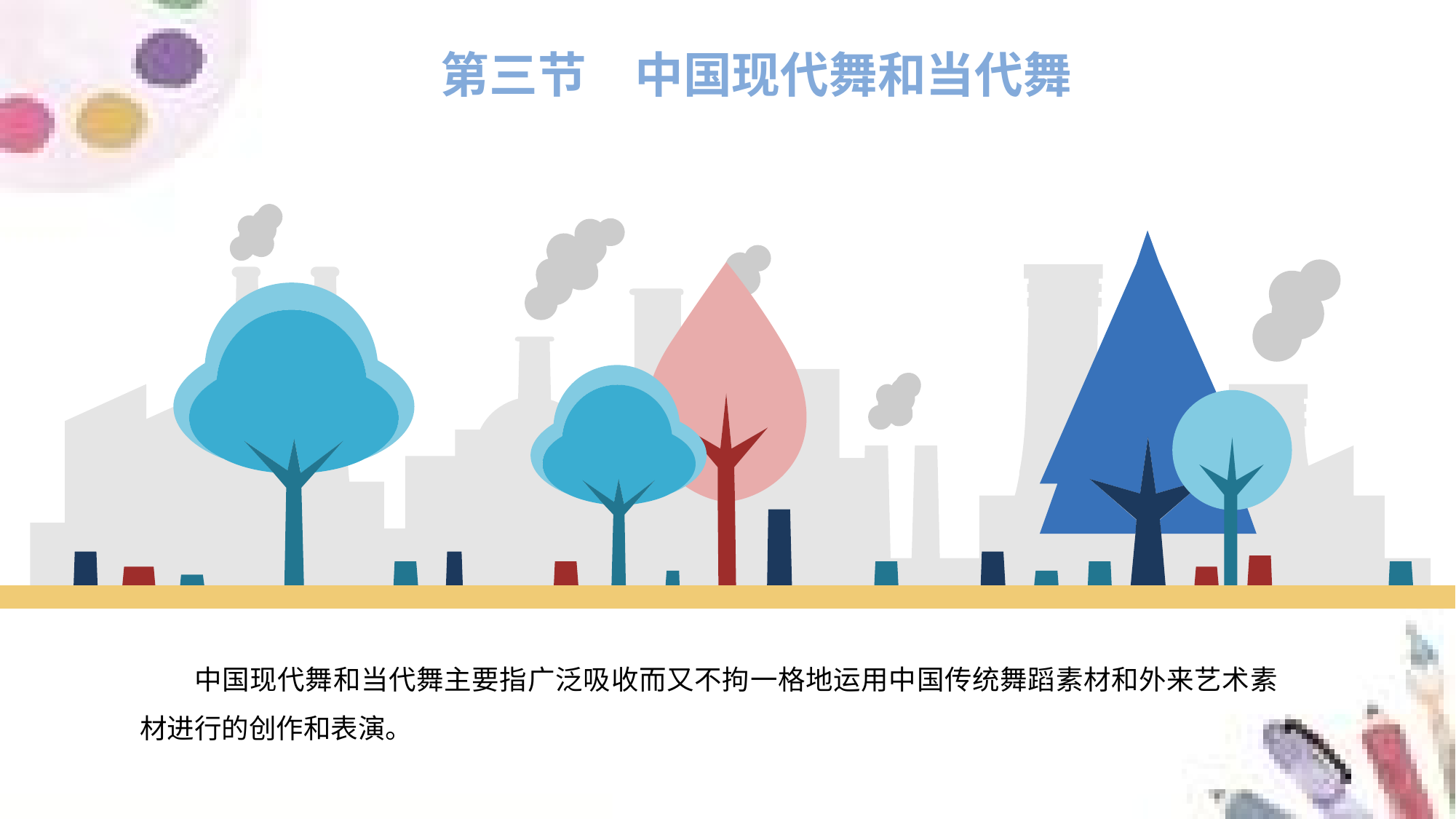

第三节　中国现代舞和当代舞

中国现代舞和当代舞主要指广泛吸收而又不拘一格地运用中国传统舞蹈素材和外来艺术素材进行的创作和表演。